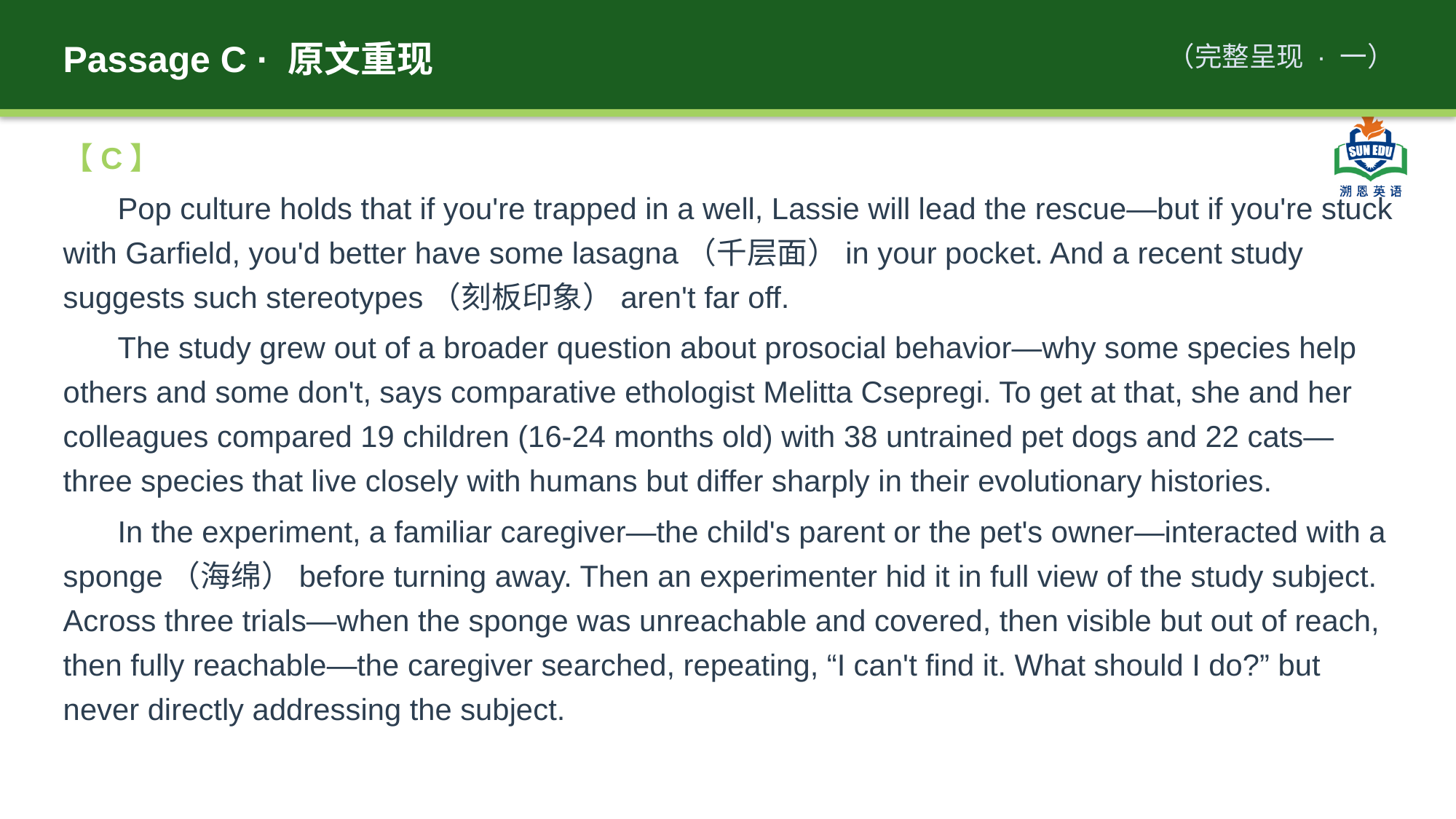

Passage C · 原文重现
（完整呈现 · 一）

【C】
Pop culture holds that if you're trapped in a well, Lassie will lead the rescue—but if you're stuck with Garfield, you'd better have some lasagna（千层面）in your pocket. And a recent study suggests such stereotypes（刻板印象）aren't far off.
The study grew out of a broader question about prosocial behavior—why some species help others and some don't, says comparative ethologist Melitta Csepregi. To get at that, she and her colleagues compared 19 children (16-24 months old) with 38 untrained pet dogs and 22 cats—three species that live closely with humans but differ sharply in their evolutionary histories.
In the experiment, a familiar caregiver—the child's parent or the pet's owner—interacted with a sponge（海绵）before turning away. Then an experimenter hid it in full view of the study subject. Across three trials—when the sponge was unreachable and covered, then visible but out of reach, then fully reachable—the caregiver searched, repeating, “I can't find it. What should I do?” but never directly addressing the subject.